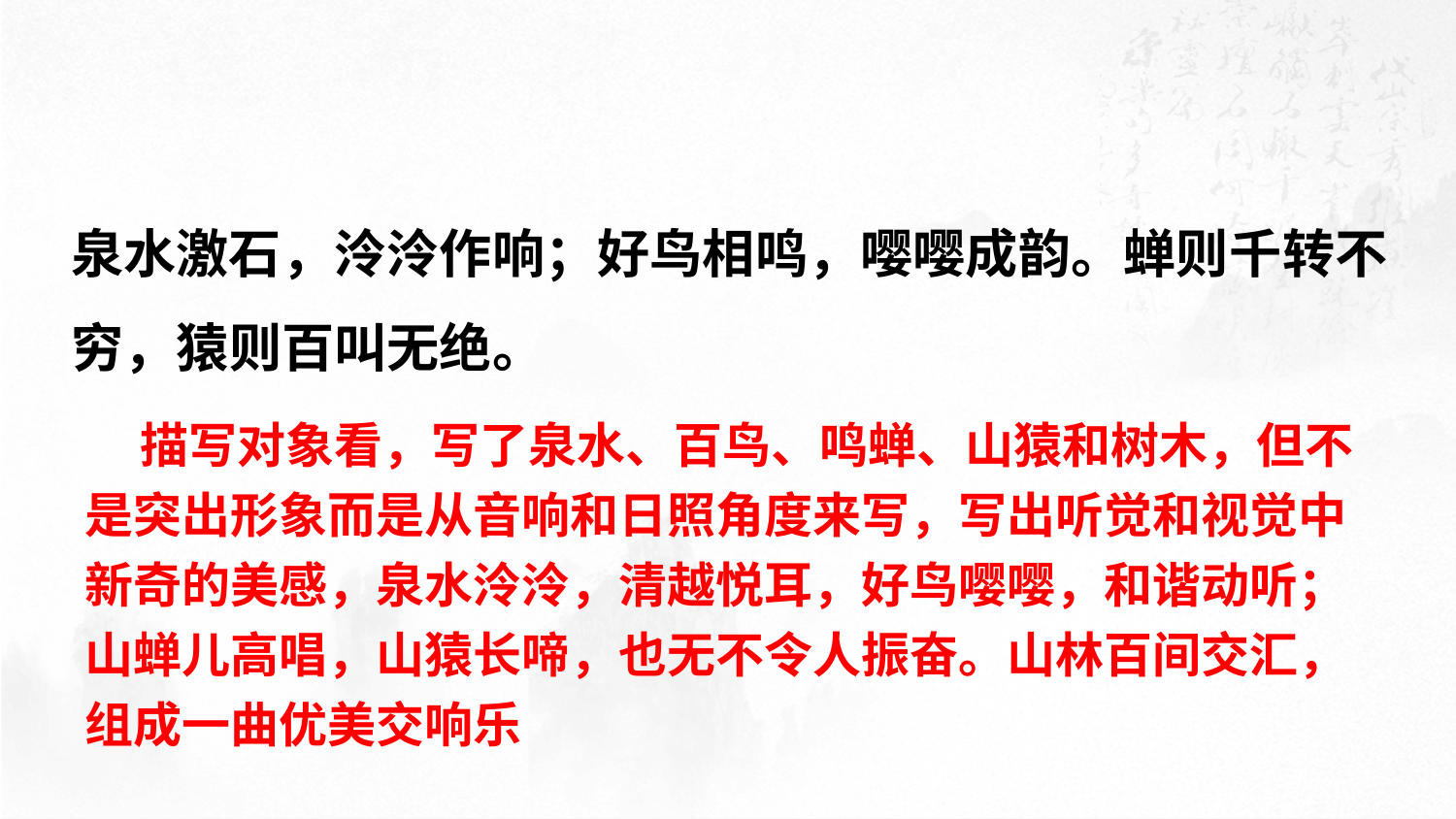

泉水激石，泠泠作响；好鸟相鸣，嘤嘤成韵。蝉则千转不穷，猿则百叫无绝。
    描写对象看，写了泉水、百鸟、鸣蝉、山猿和树木，但不是突出形象而是从音响和日照角度来写，写出听觉和视觉中新奇的美感，泉水泠泠，清越悦耳，好鸟嘤嘤，和谐动听；山蝉儿高唱，山猿长啼，也无不令人振奋。山林百间交汇，组成一曲优美交响乐